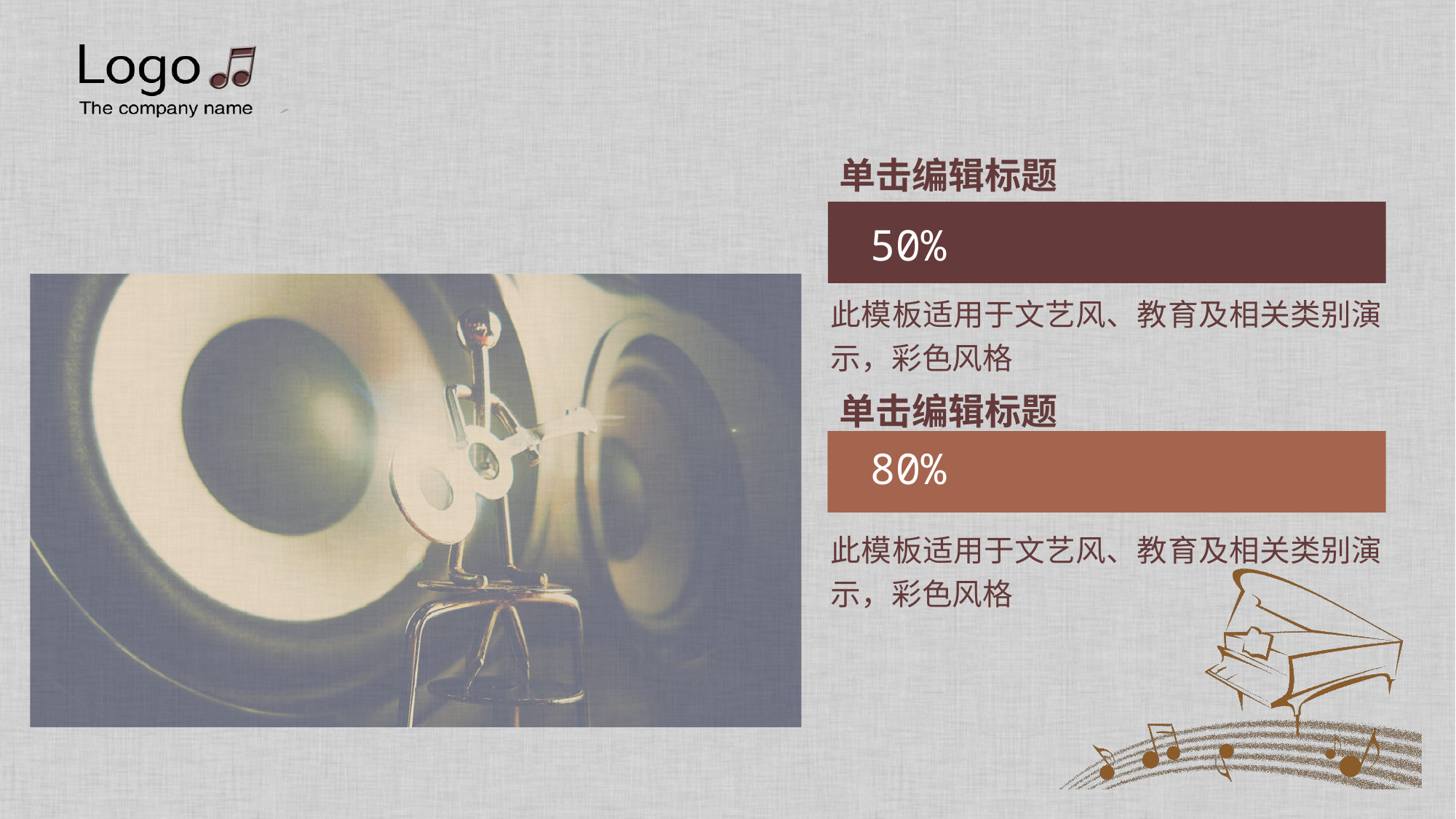

单击编辑标题
此模板适用于文艺风、教育及相关类别演示，彩色风格

50%

单击编辑标题
此模板适用于文艺风、教育及相关类别演示，彩色风格

80%